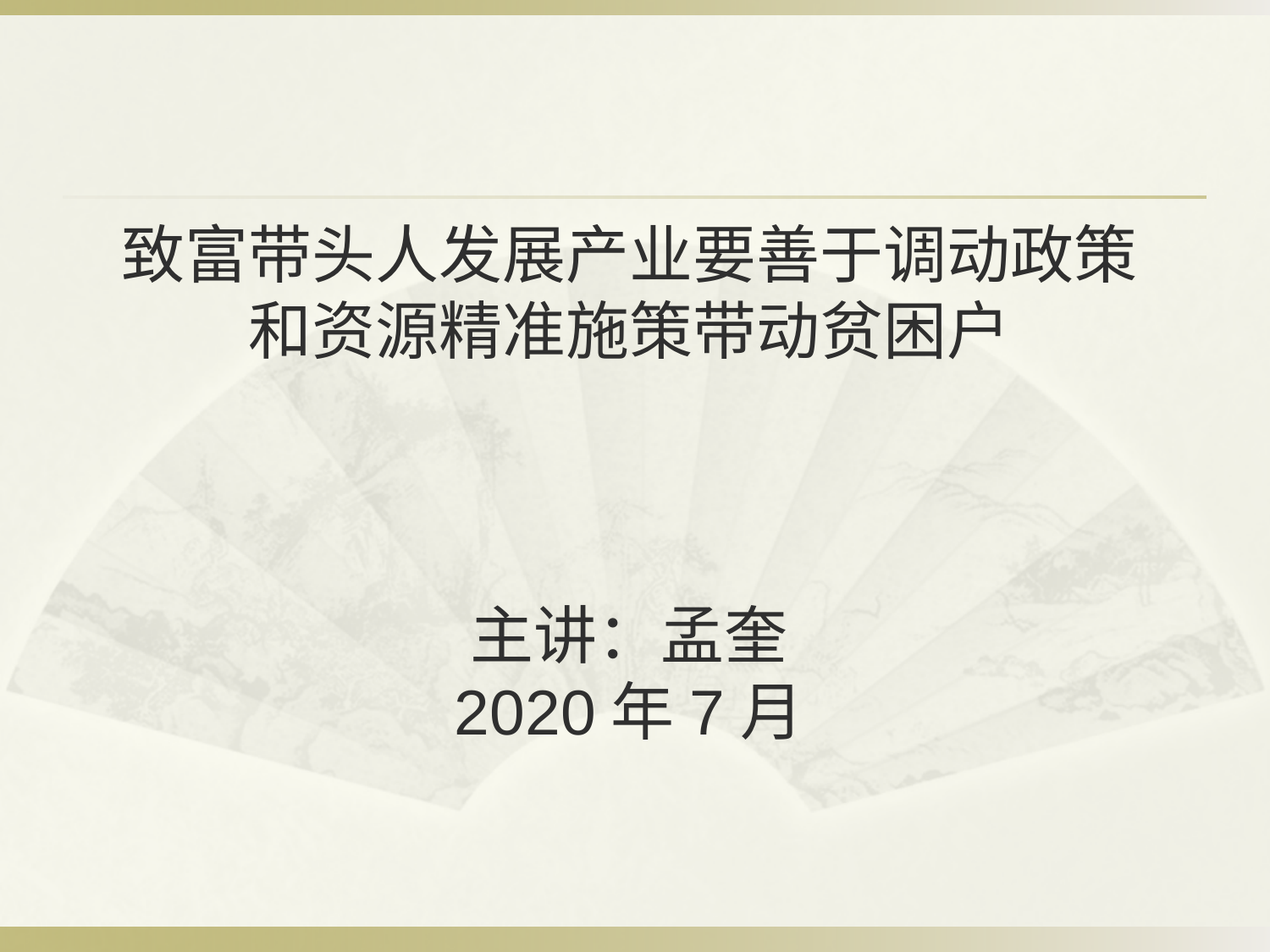

# 致富带头人发展产业要善于调动政策 和资源精准施策带动贫困户 主讲：孟奎 2020年7月